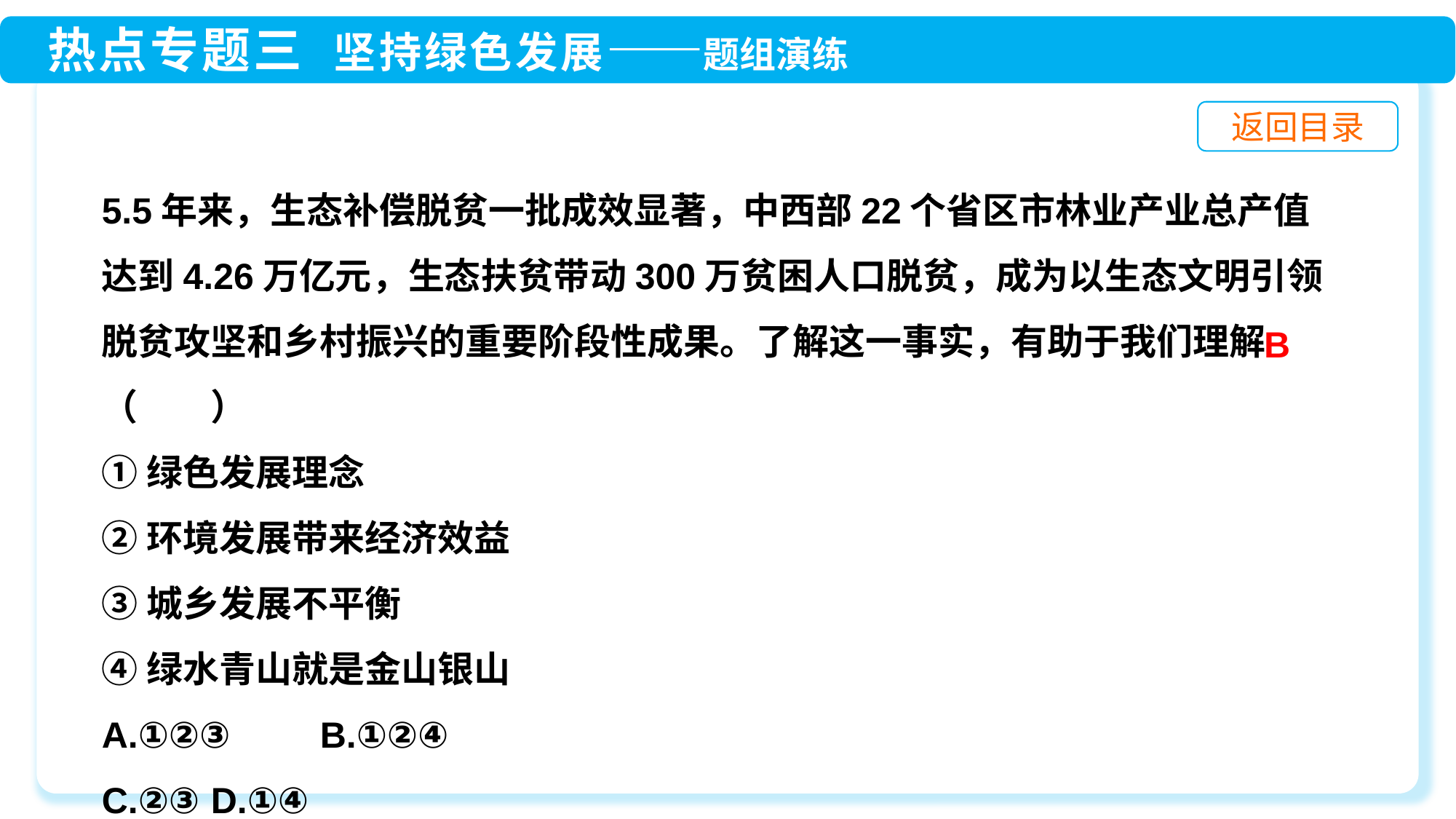

5.5年来，生态补偿脱贫一批成效显著，中西部22个省区市林业产业总产值达到4.26万亿元，生态扶贫带动300万贫困人口脱贫，成为以生态文明引领脱贫攻坚和乡村振兴的重要阶段性成果。了解这一事实，有助于我们理解（　　）
①绿色发展理念
②环境发展带来经济效益
③城乡发展不平衡
④绿水青山就是金山银山
A.①②③ 	B.①②④
C.②③ 	D.①④
B